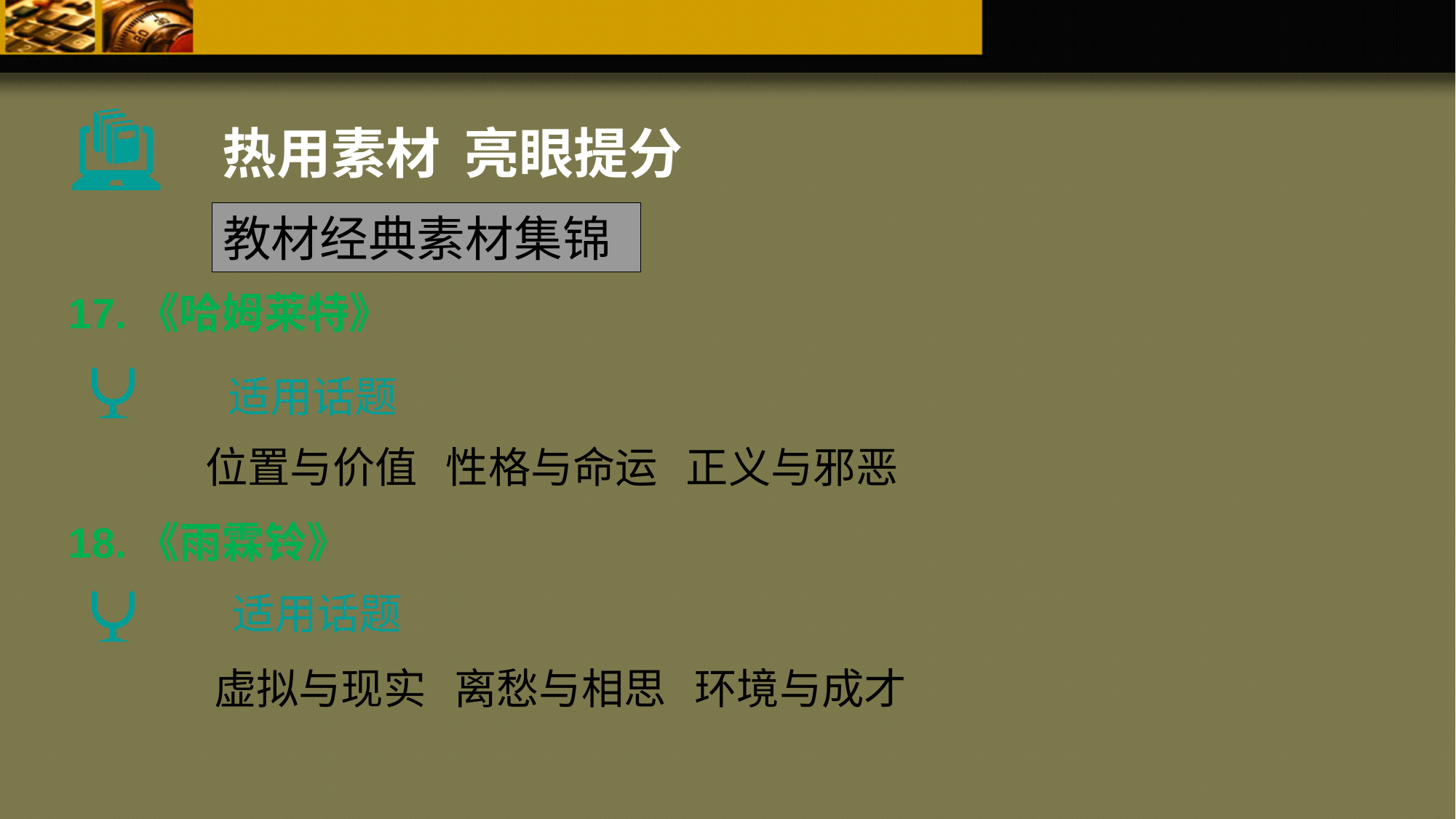

热用素材  亮眼提分
教材经典素材集锦
17.《哈姆莱特》
适用话题

位置与价值   性格与命运   正义与邪恶
18.《雨霖铃》
适用话题

虚拟与现实   离愁与相思   环境与成才